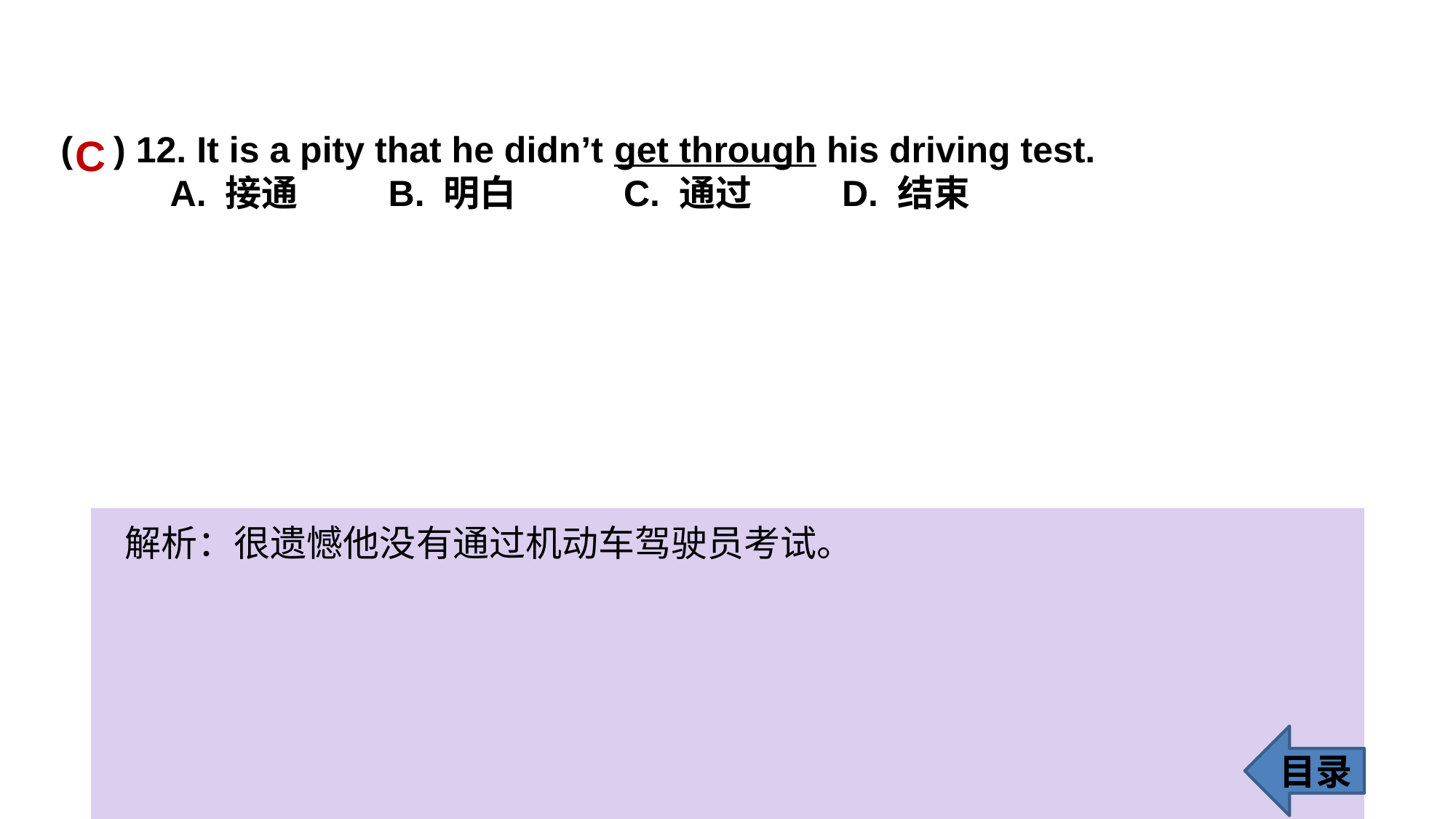

(    ) 12. It is a pity that he didn’t get through his driving test.
	A. 接通 	B. 明白	 C. 通过	 D. 结束
C

解析：很遗憾他没有通过机动车驾驶员考试。
目录
18